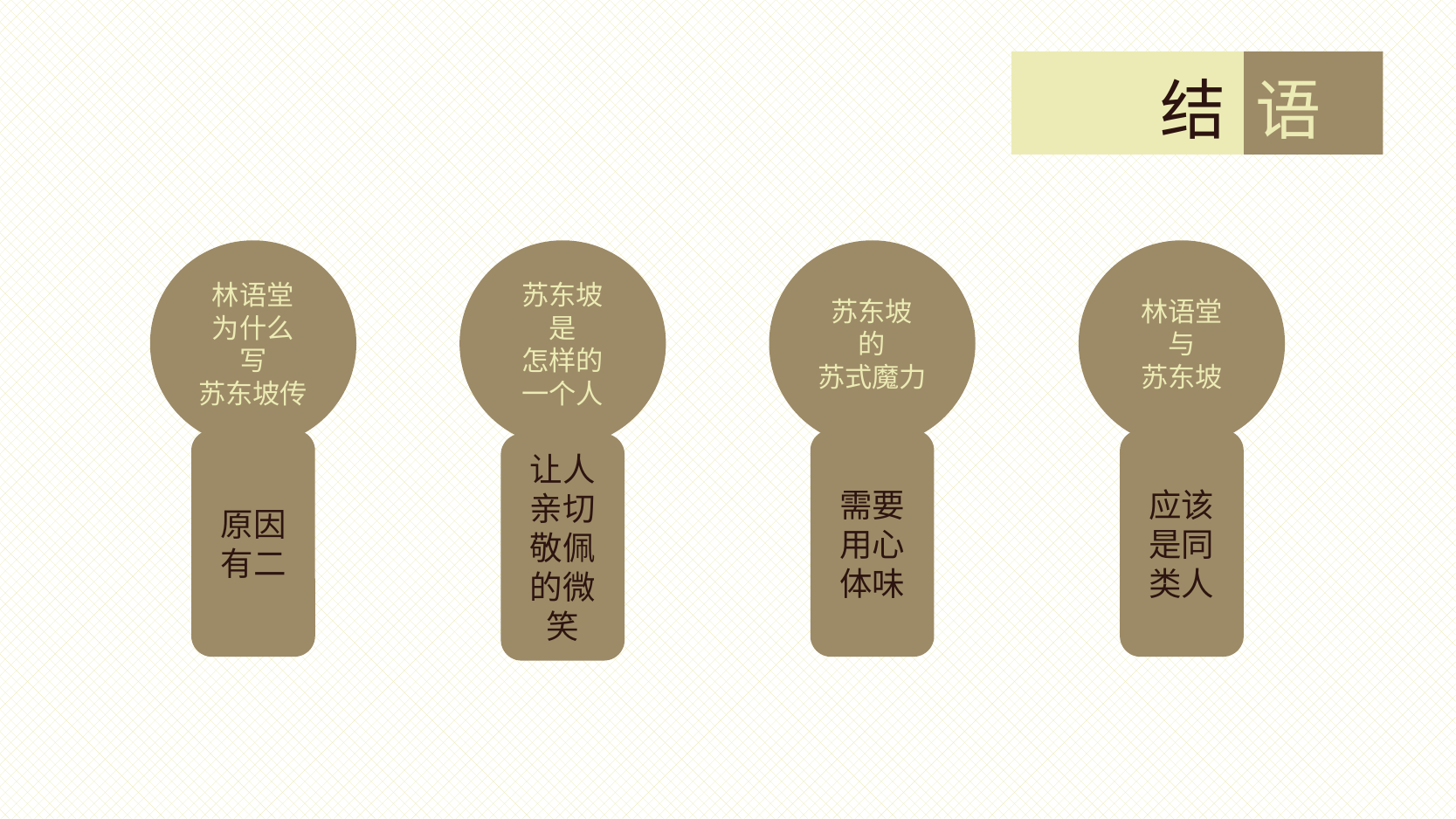

结  语
林语堂
为什么
写
苏东坡传
苏东坡
是
怎样的
一个人
苏东坡
的
苏式魔力
林语堂
与
苏东坡
原因有二
需要用心体味
应该是同类人
让人亲切敬佩的微笑